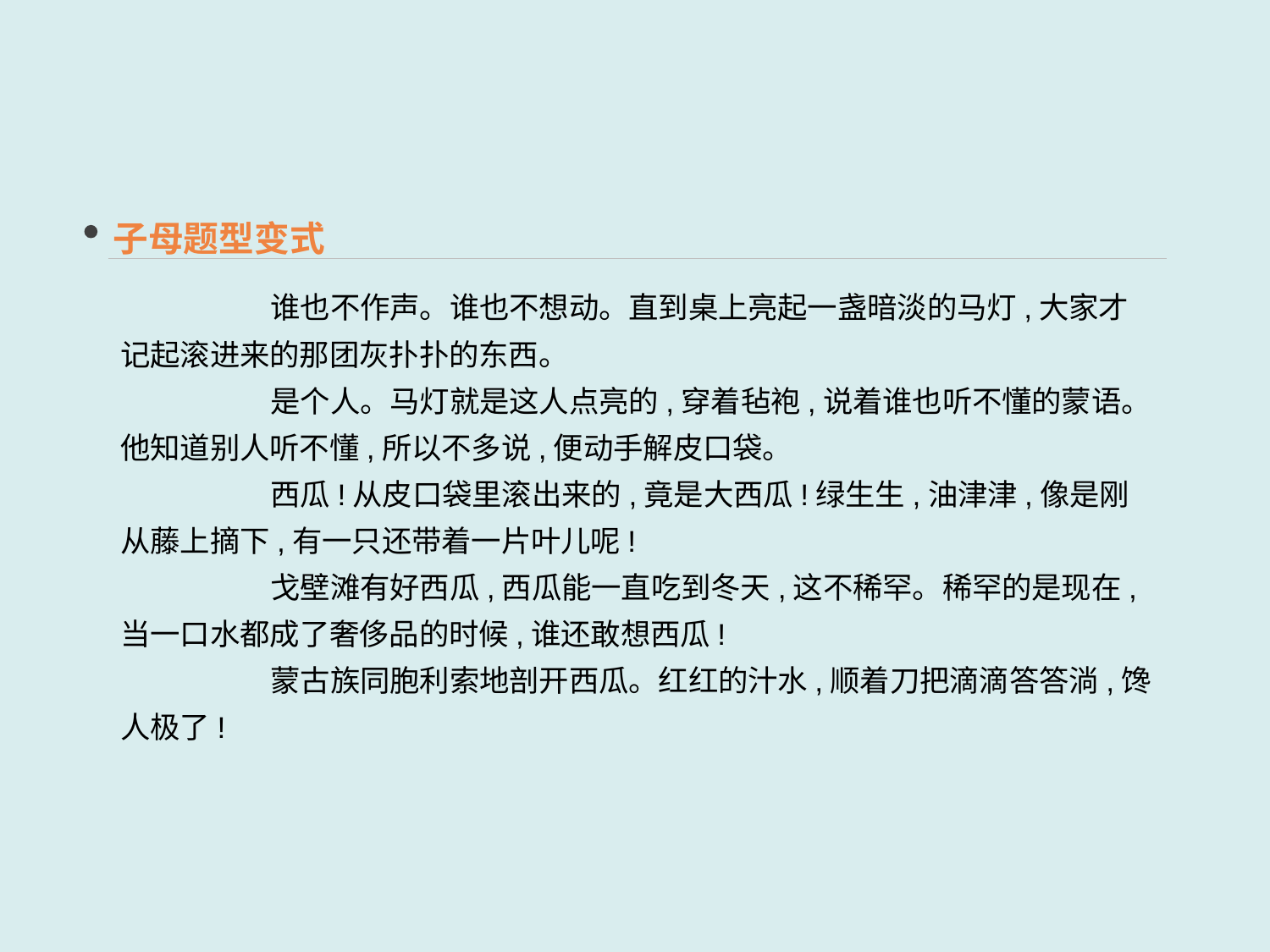

子母题型变式

谁也不作声。谁也不想动。直到桌上亮起一盏暗淡的马灯,大家才记起滚进来的那团灰扑扑的东西。
是个人。马灯就是这人点亮的,穿着毡袍,说着谁也听不懂的蒙语。他知道别人听不懂,所以不多说,便动手解皮口袋。
西瓜!从皮口袋里滚出来的,竟是大西瓜!绿生生,油津津,像是刚从藤上摘下,有一只还带着一片叶儿呢!
戈壁滩有好西瓜,西瓜能一直吃到冬天,这不稀罕。稀罕的是现在,当一口水都成了奢侈品的时候,谁还敢想西瓜!
蒙古族同胞利索地剖开西瓜。红红的汁水,顺着刀把滴滴答答淌,馋人极了!